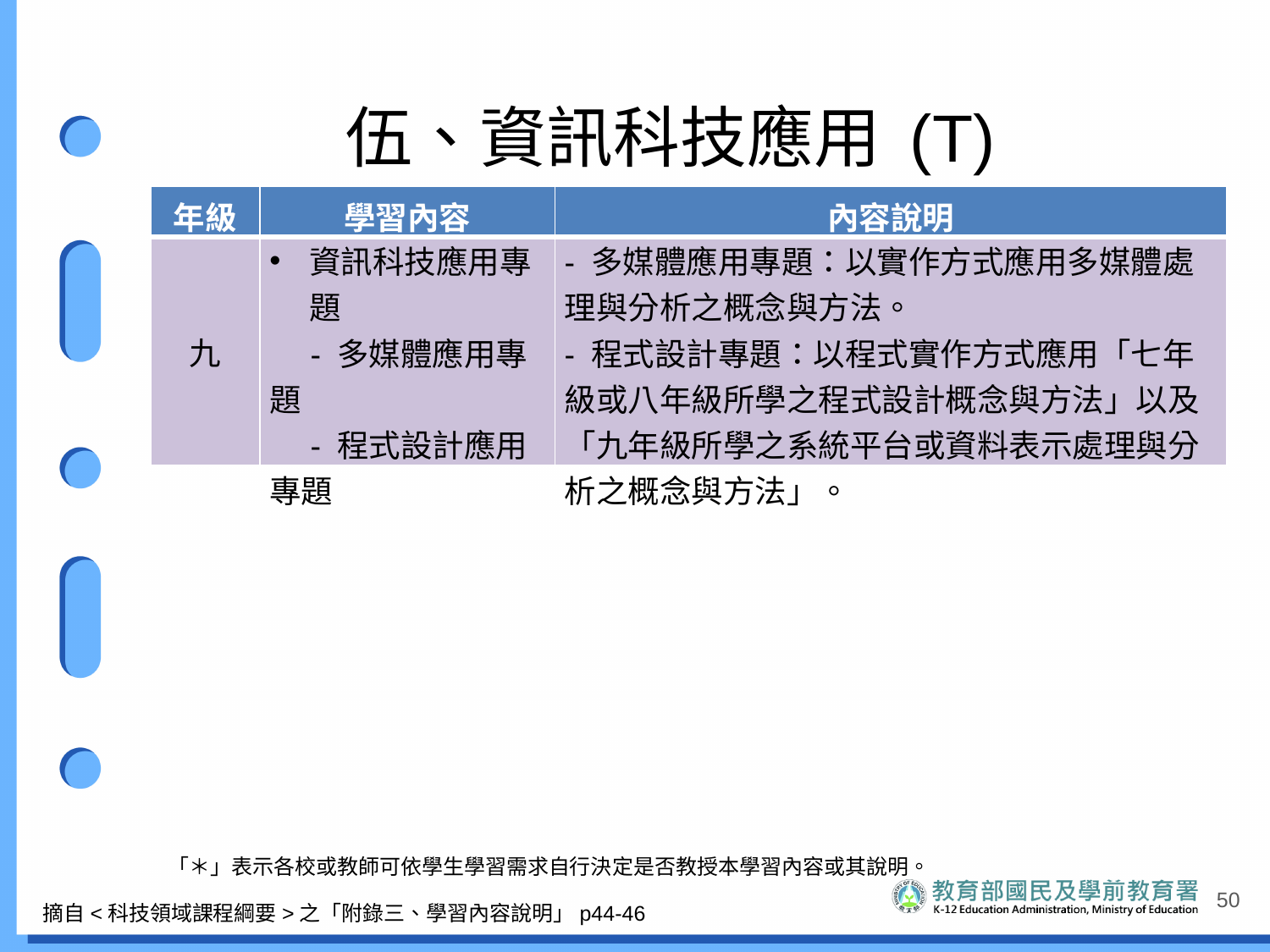

# 伍、資訊科技應用 (T)
| 年級 | 學習內容 | 內容說明 |
| --- | --- | --- |
| 九 | 資訊科技應用專題 　- 多媒體應用專題 　- 程式設計應用專題 | - 多媒體應用專題：以實作方式應用多媒體處理與分析之概念與方法。 - 程式設計專題：以程式實作方式應用「七年級或八年級所學之程式設計概念與方法」以及「九年級所學之系統平台或資料表示處理與分析之概念與方法」。 |
「＊」表示各校或教師可依學生學習需求自行決定是否教授本學習內容或其說明。
50
摘自<科技領域課程綱要>之「附錄三、學習內容說明」p44-46